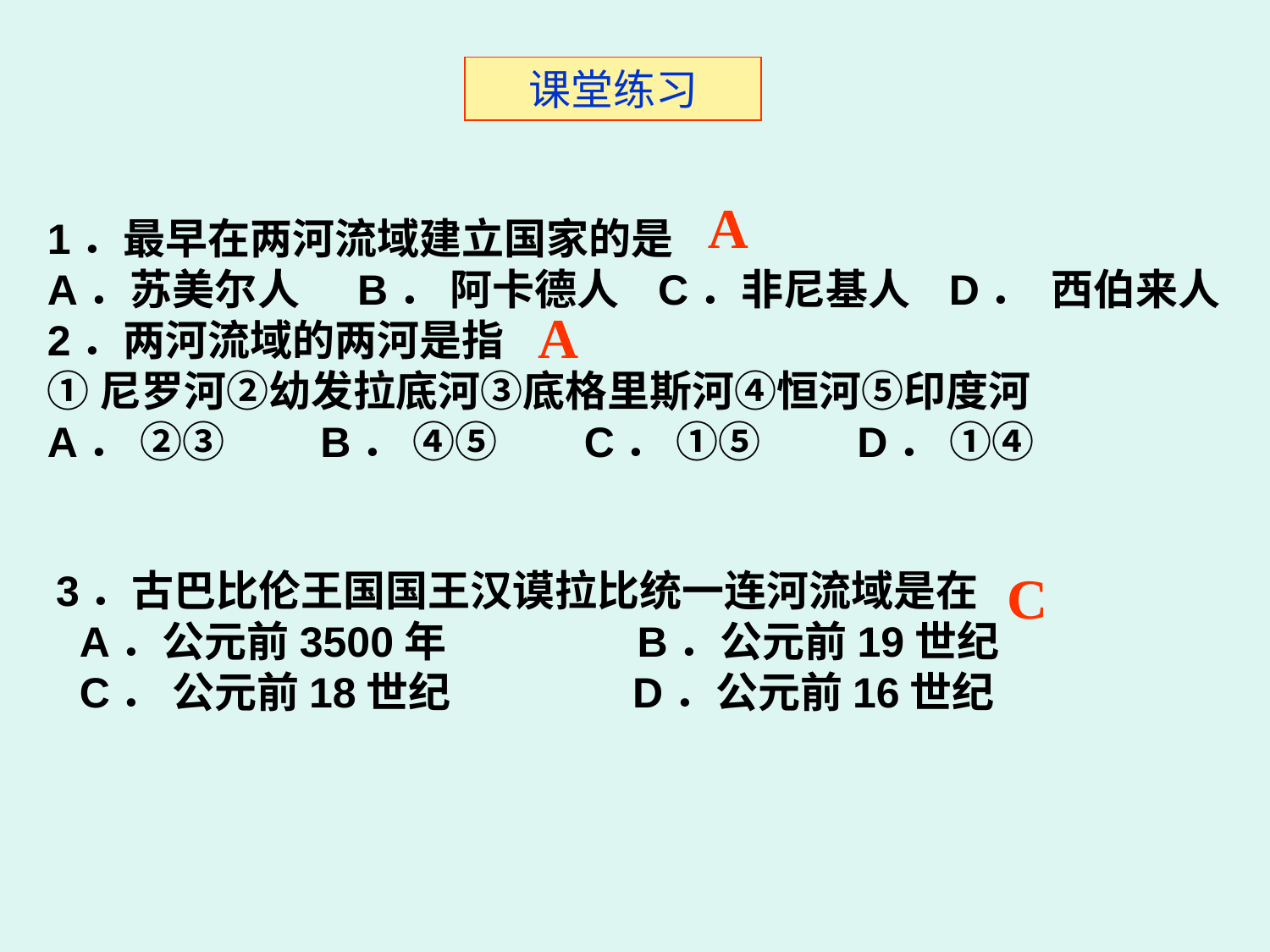

课堂练习
A
1．最早在两河流域建立国家的是
A．苏美尔人     B． 阿卡德人   C．非尼基人   D．  西伯来人
2．两河流域的两河是指
①尼罗河②幼发拉底河③底格里斯河④恒河⑤印度河
A． ②③         B． ④⑤        C． ①⑤         D． ①④
A
C
3．古巴比伦王国国王汉谟拉比统一连河流域是在
  A．公元前3500年                   B．公元前19世纪
  C． 公元前18世纪                  D．公元前16世纪